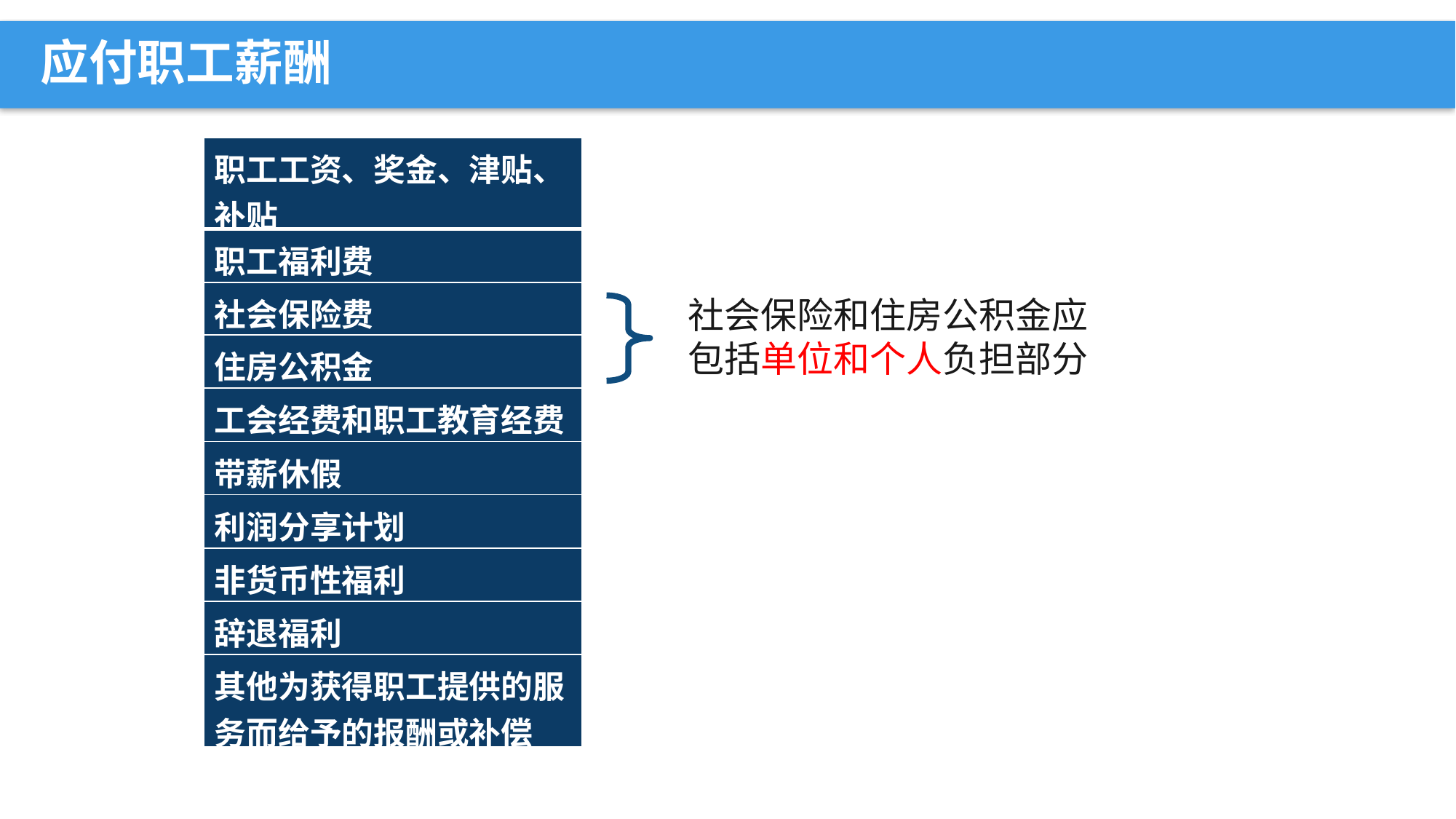

应付职工薪酬
| 职工工资、奖金、津贴、补贴 |
| --- |
| 职工福利费 |
| 社会保险费 |
| 住房公积金 |
| 工会经费和职工教育经费 |
| 带薪休假 |
| 利润分享计划 |
| 非货币性福利 |
| 辞退福利 |
| 其他为获得职工提供的服务而给予的报酬或补偿 |
社会保险和住房公积金应包括单位和个人负担部分